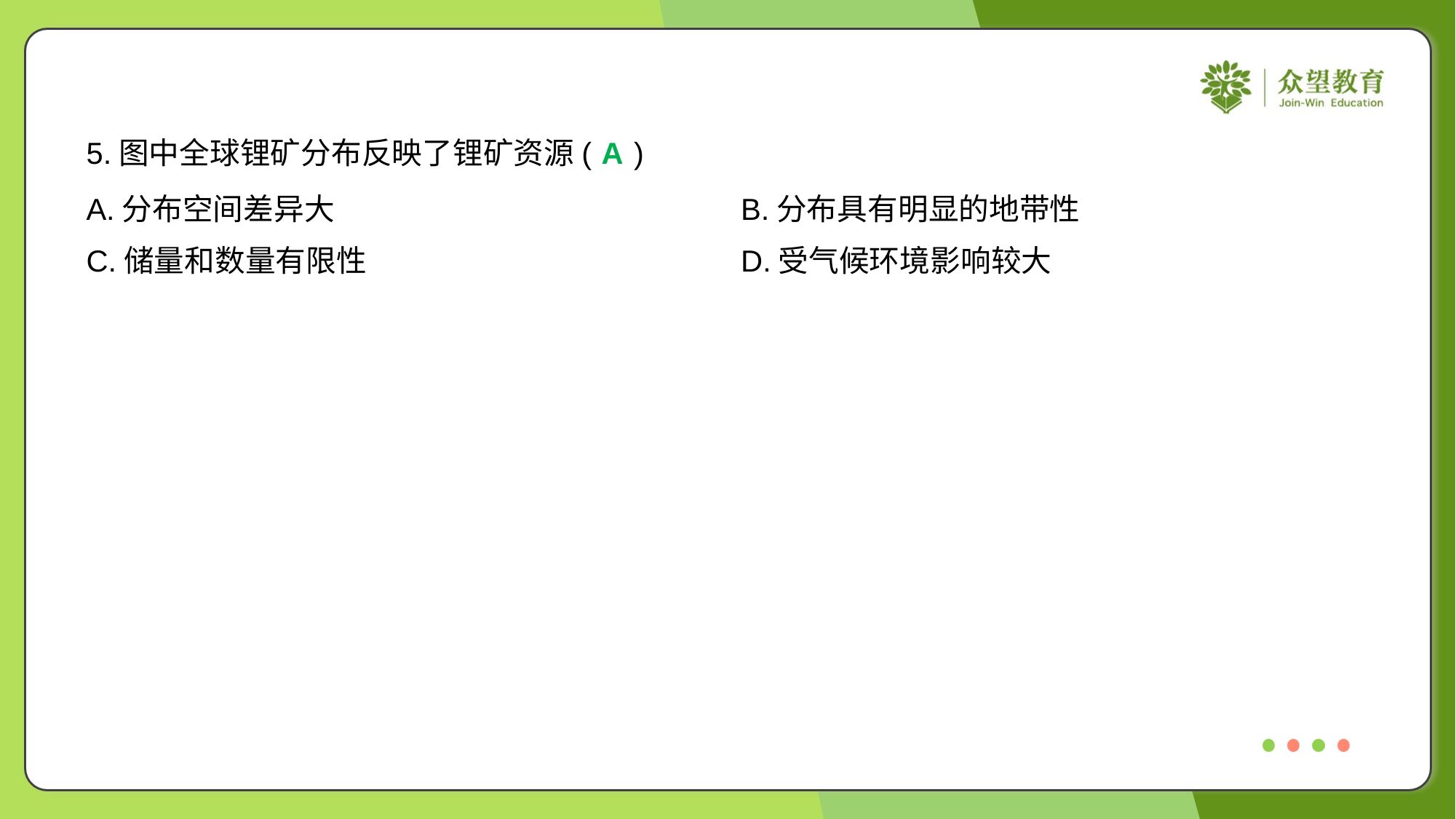

5.图中全球锂矿分布反映了锂矿资源(     )
A
A.分布空间差异大	B.分布具有明显的地带性
C.储量和数量有限性	D.受气候环境影响较大